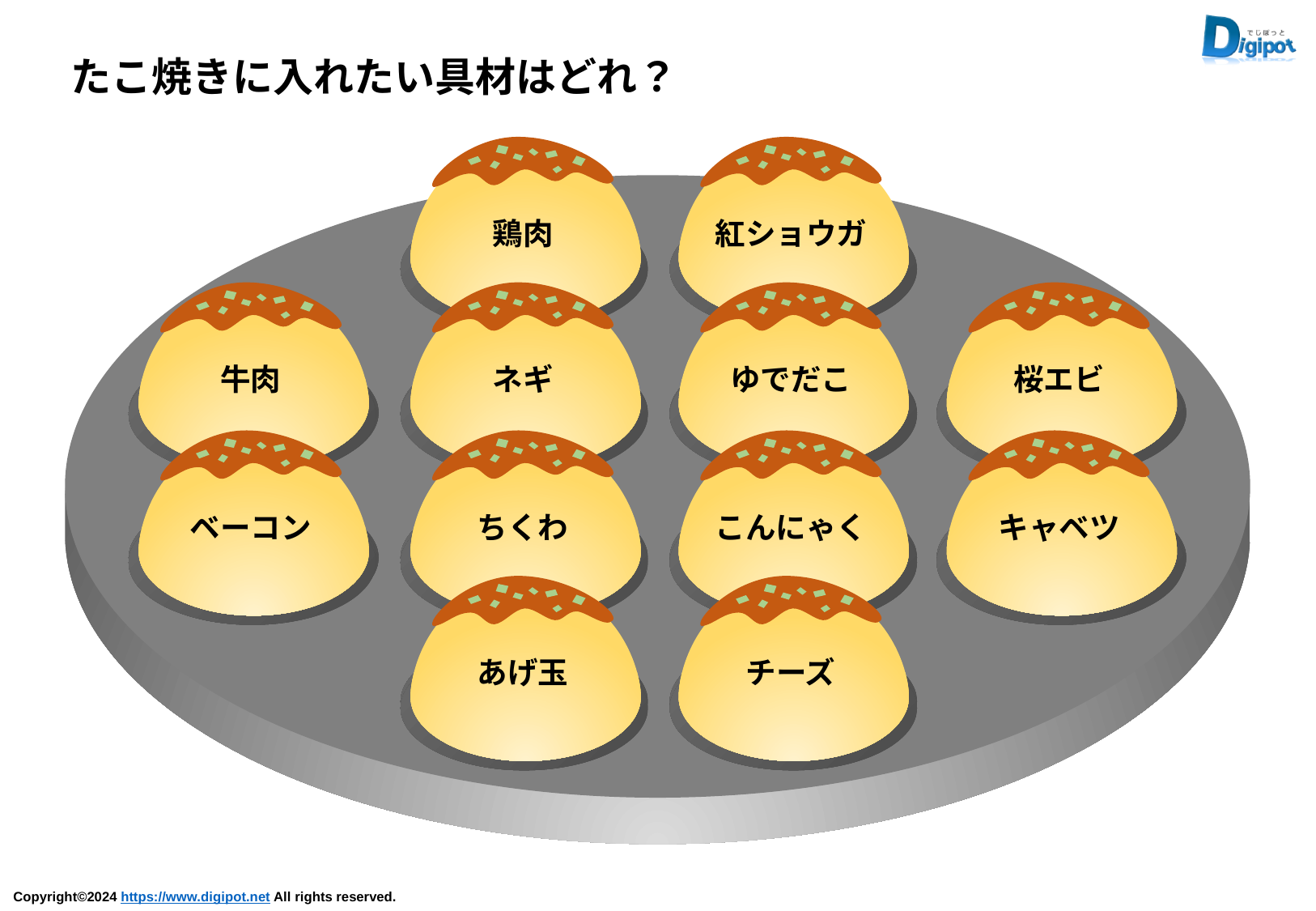

たこ焼きに入れたい具材はどれ？

鶏肉
紅ショウガ

牛肉
ネギ
ゆでだこ
桜エビ

ベーコン
ちくわ
こんにゃく
キャベツ

あげ玉
チーズ